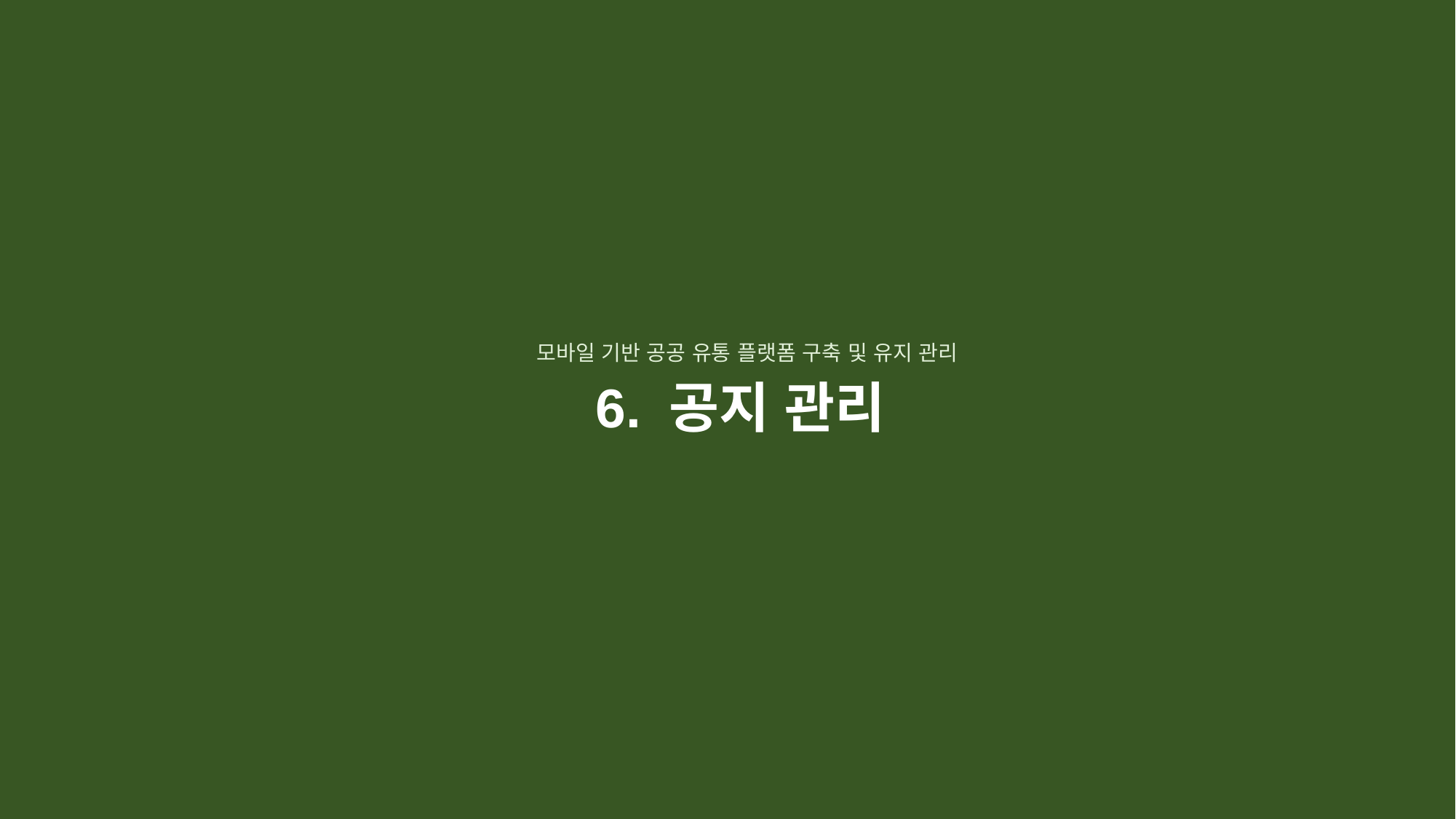

모바일 기반 공공 유통 플랫폼 구축 및 유지 관리
6. 공지 관리